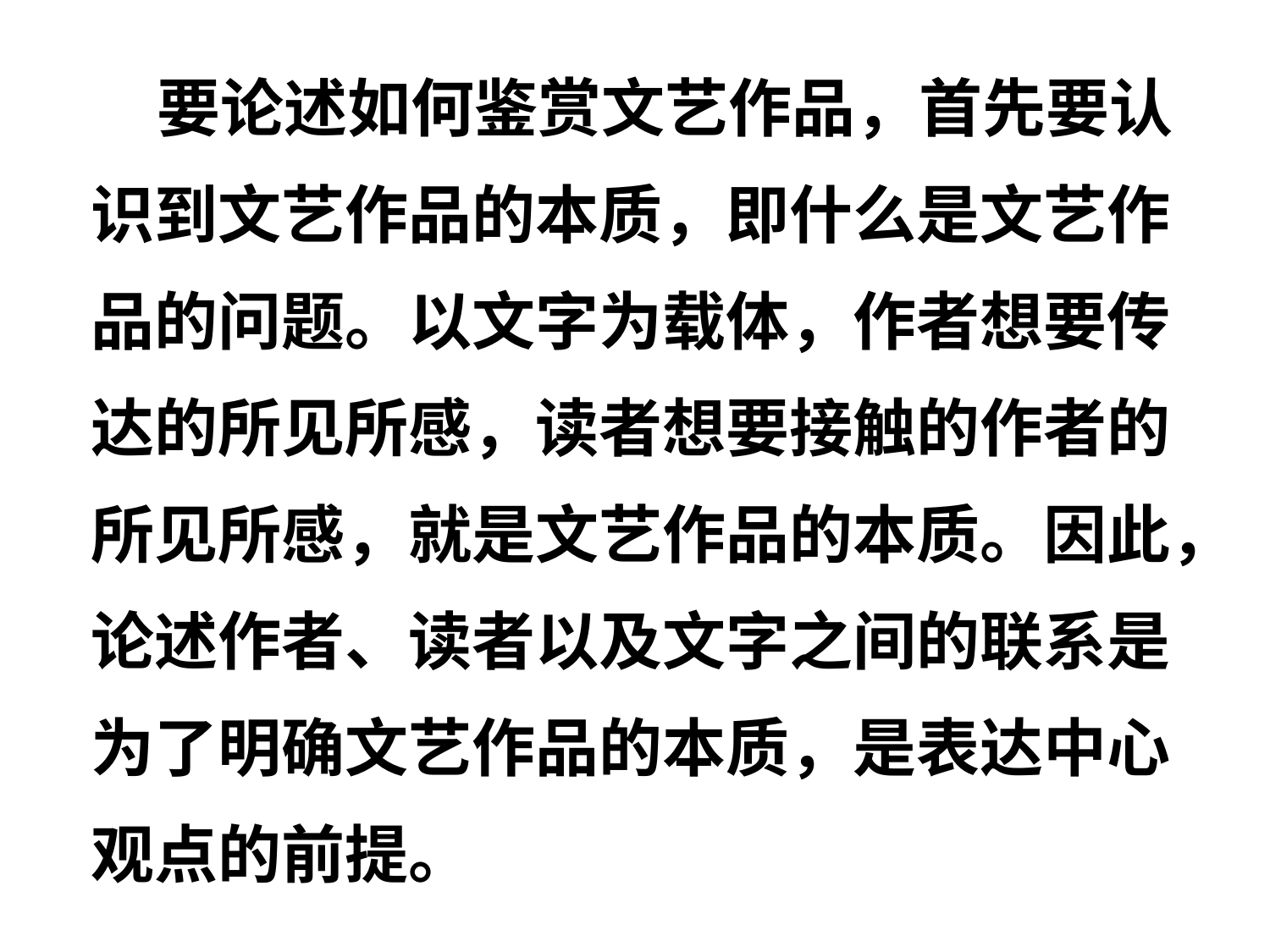

要论述如何鉴赏文艺作品，首先要认识到文艺作品的本质，即什么是文艺作品的问题。以文字为载体，作者想要传达的所见所感，读者想要接触的作者的所见所感，就是文艺作品的本质。因此，论述作者、读者以及文字之间的联系是为了明确文艺作品的本质，是表达中心观点的前提。